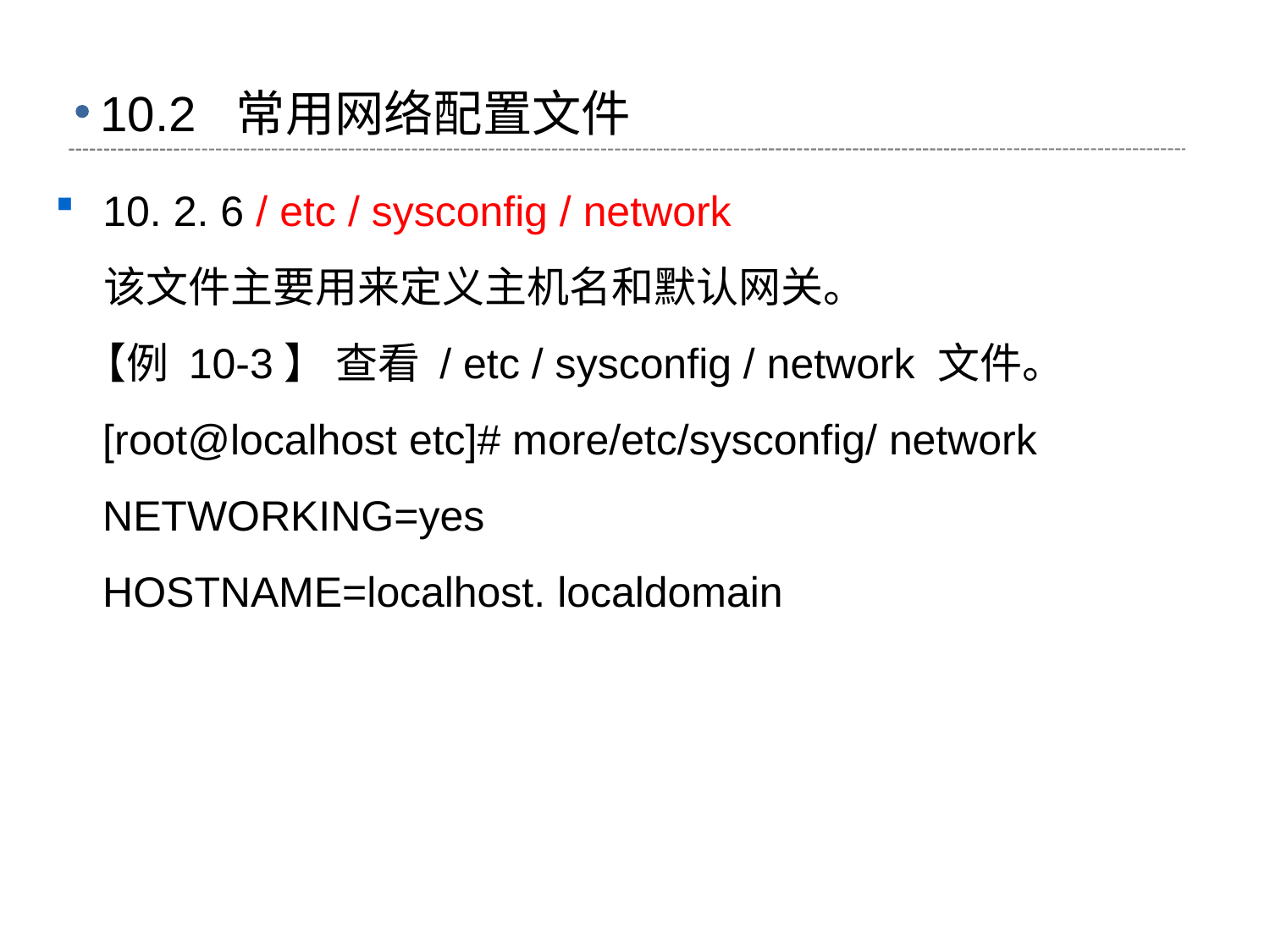

# 10.2  常用网络配置文件

10. 2. 6 / etc / sysconfig / network
    该文件主要用来定义主机名和默认网关。
  【例 10-3】 查看 / etc / sysconfig / network 文件。
    [root@localhost etc]# more/etc/sysconfig/ network
    NETWORKING=yes
    HOSTNAME=localhost. localdomain